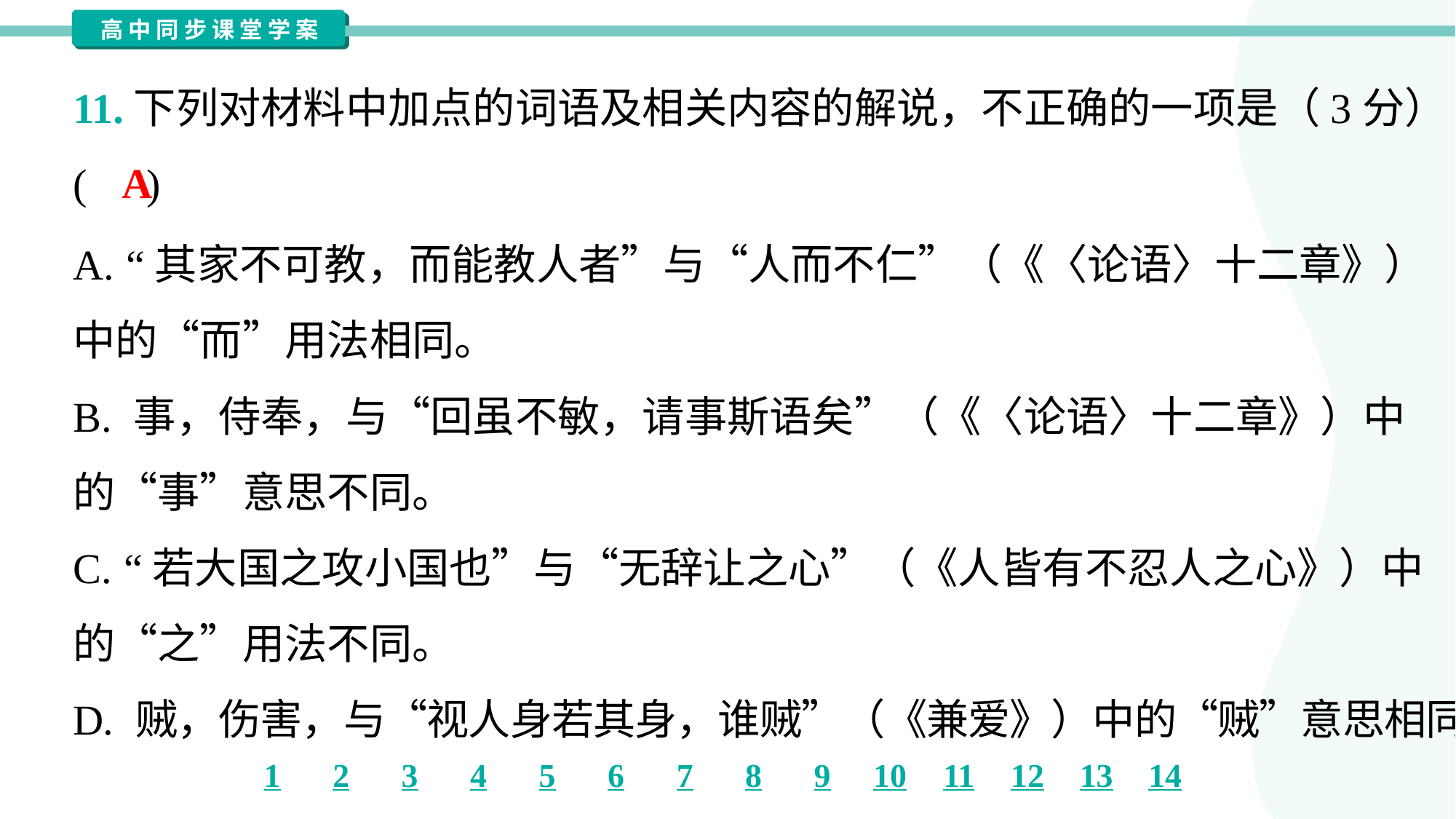

11.下列对材料中加点的词语及相关内容的解说，不正确的一项是（3分）
(     )
A
A. “其家不可教，而能教人者”与“人而不仁”（《〈论语〉十二章》）
中的“而”用法相同。
B. 事，侍奉，与“回虽不敏，请事斯语矣”（《〈论语〉十二章》）中
的“事”意思不同。
C. “若大国之攻小国也”与“无辞让之心”（《人皆有不忍人之心》）中
的“之”用法不同。
D. 贼，伤害，与“视人身若其身，谁贼”（《兼爱》）中的“贼”意思相同。